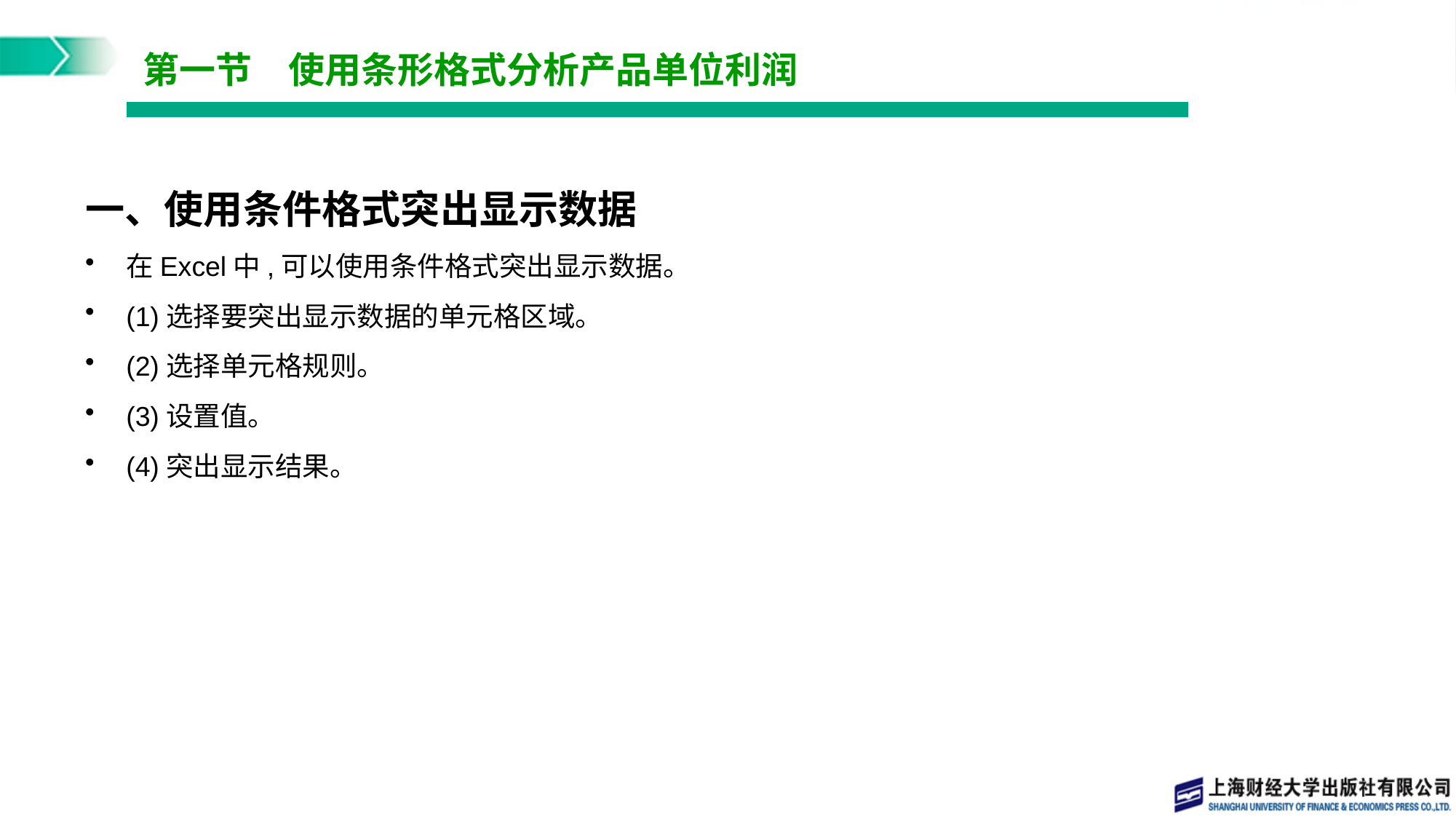

# 第一节　使用条形格式分析产品单位利润
一、使用条件格式突出显示数据
在Excel中,可以使用条件格式突出显示数据。
(1)选择要突出显示数据的单元格区域。
(2)选择单元格规则。
(3)设置值。
(4)突出显示结果。